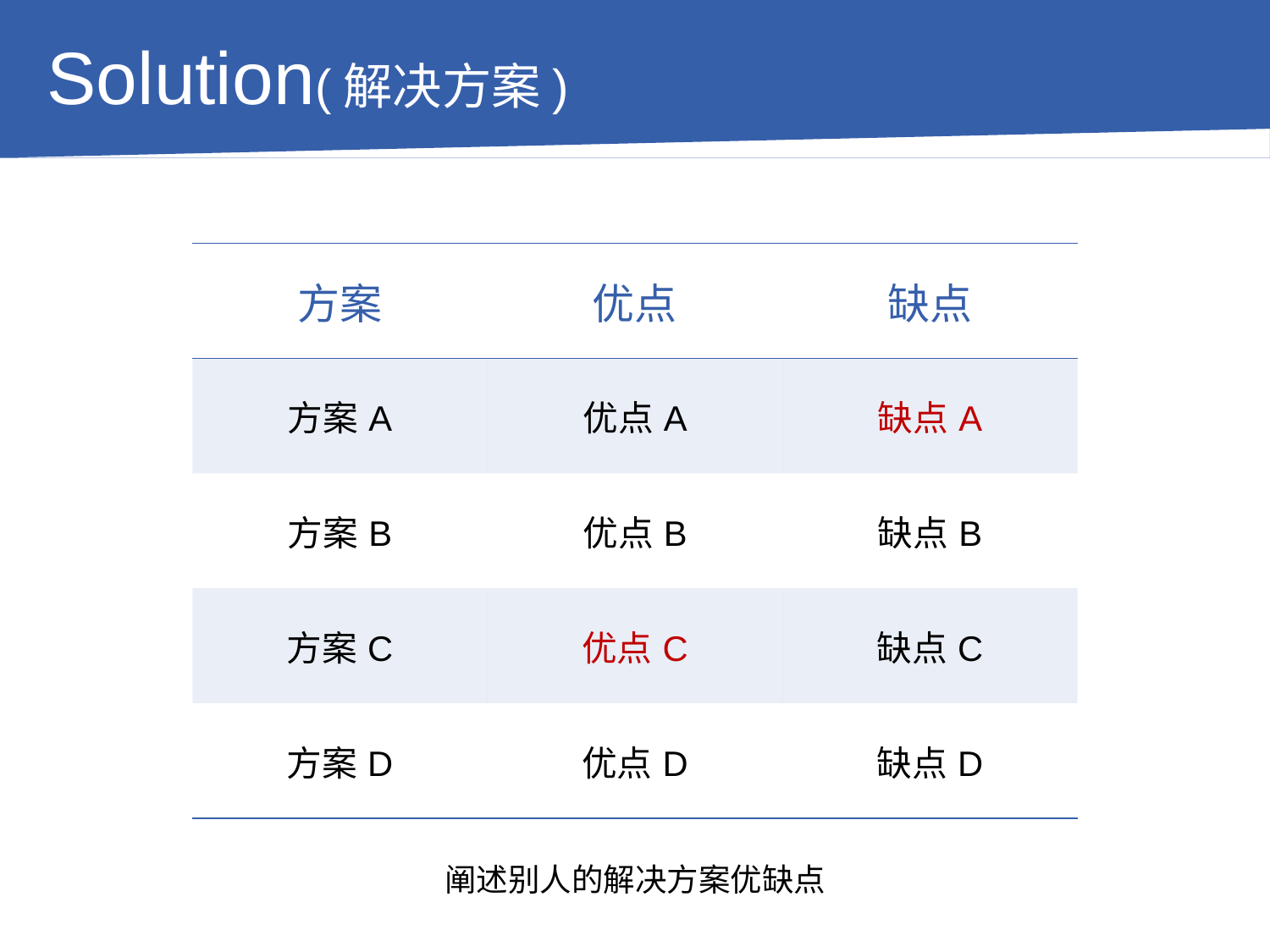

Solution(解决方案)
| 方案 | 优点 | 缺点 |
| --- | --- | --- |
| 方案A | 优点A | 缺点A |
| 方案B | 优点B | 缺点B |
| 方案C | 优点C | 缺点C |
| 方案D | 优点D | 缺点D |
阐述别人的解决方案优缺点